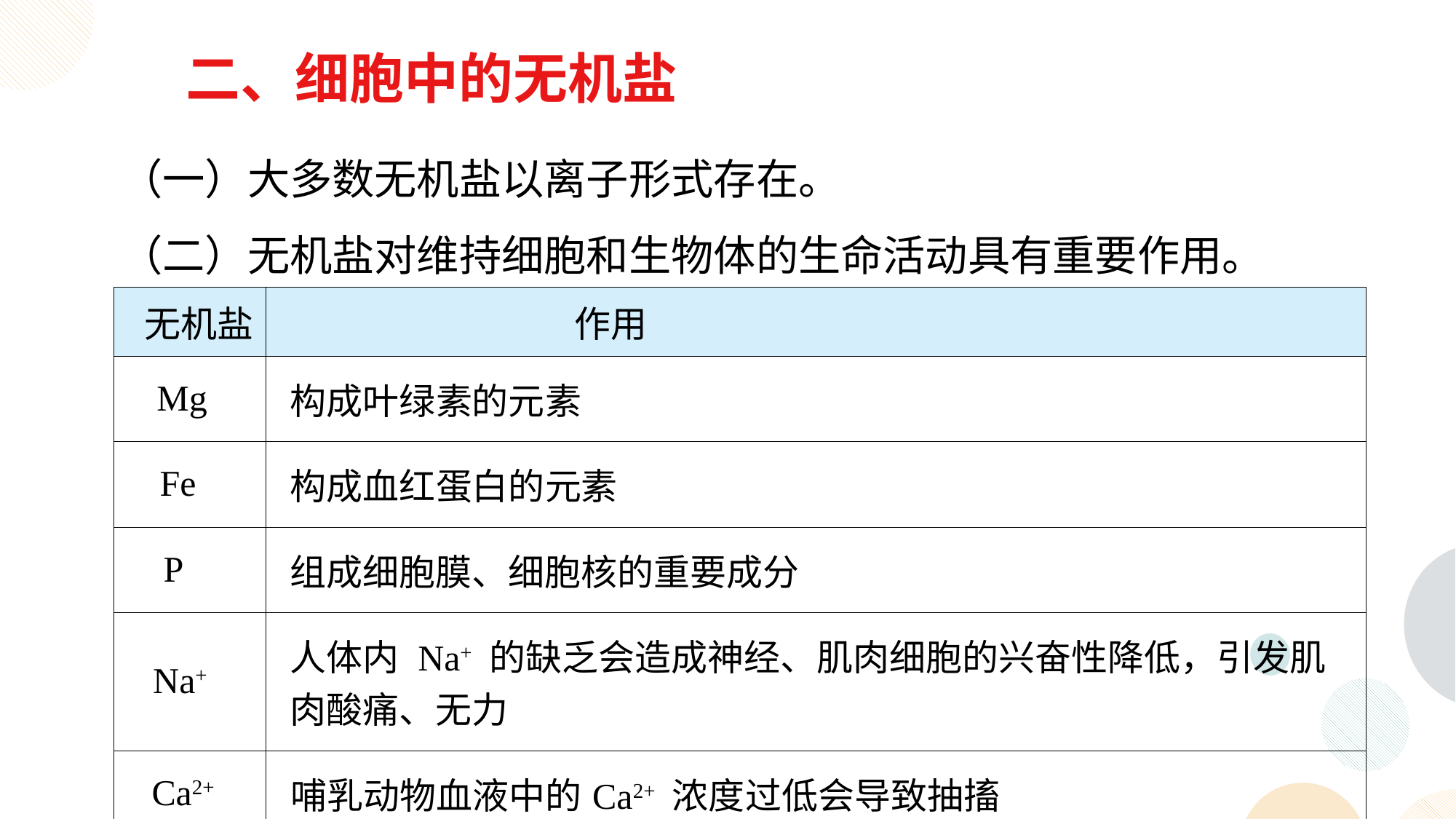

二、细胞中的无机盐
    （一）大多数无机盐以离子形式存在。
    （二）无机盐对维持细胞和生物体的生命活动具有重要作用。
| 无机盐 | 作用 |
| --- | --- |
| Mg | 构成叶绿素的元素 |
| Fe | 构成血红蛋白的元素 |
| P | 组成细胞膜、细胞核的重要成分 |
| Na+ | 人体内 Na+ 的缺乏会造成神经、肌肉细胞的兴奋性降低，引发肌肉酸痛、无力 |
| Ca2+ | 哺乳动物血液中的Ca2+ 浓度过低会导致抽搐 |